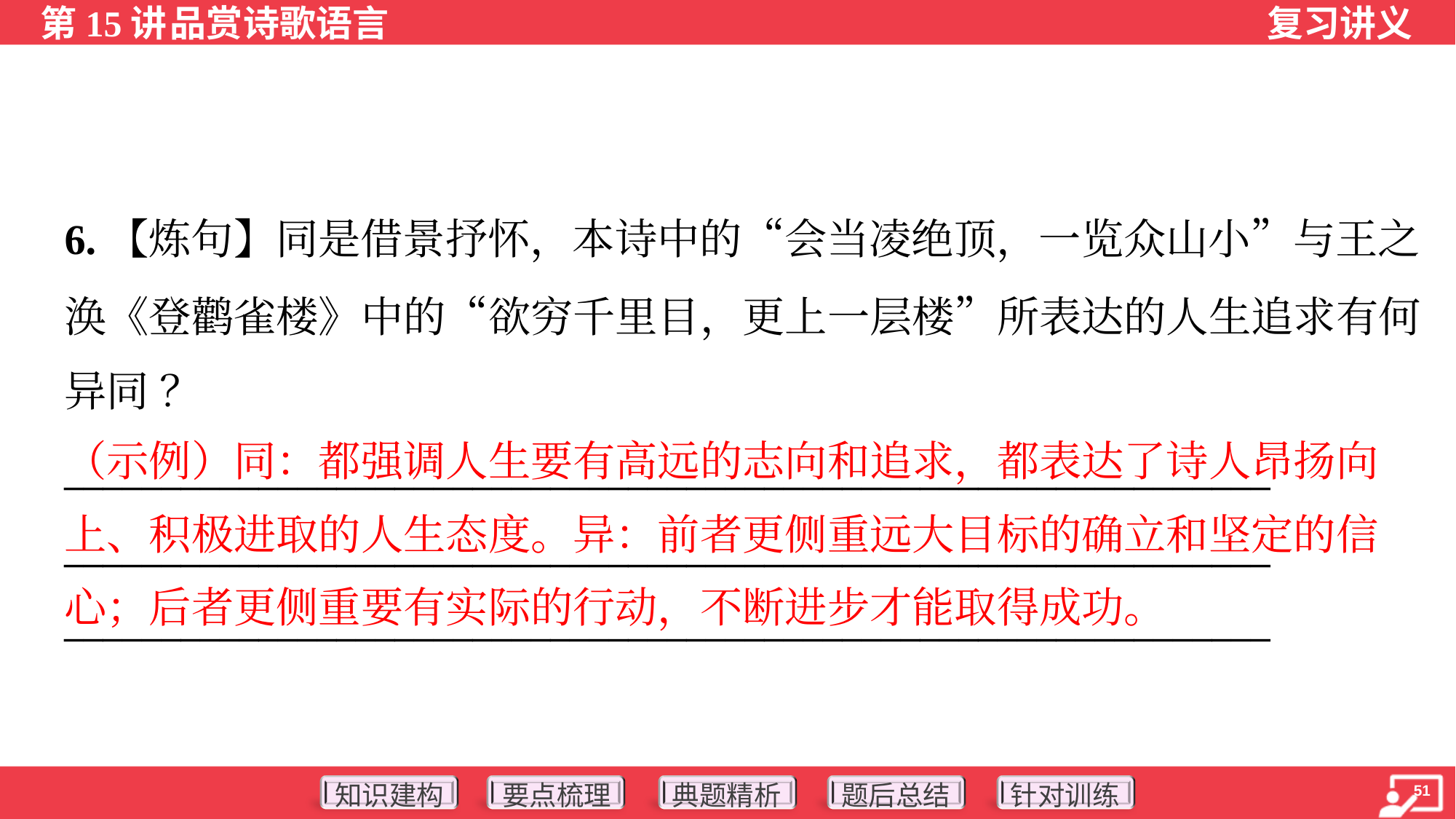

6.【炼句】同是借景抒怀，本诗中的“会当凌绝顶，一览众山小”与王之
涣《登鹳雀楼》中的“欲穷千里目，更上一层楼”所表达的人生追求有何
异同 ？
（示例）同：都强调人生要有高远的志向和追求，都表达了诗人昂扬向
上、积极进取的人生态度。异：前者更侧重远大目标的确立和坚定的信
心；后者更侧重要有实际的行动，不断进步才能取得成功。
______________________________________________________________
______________________________________________________________
______________________________________________________________